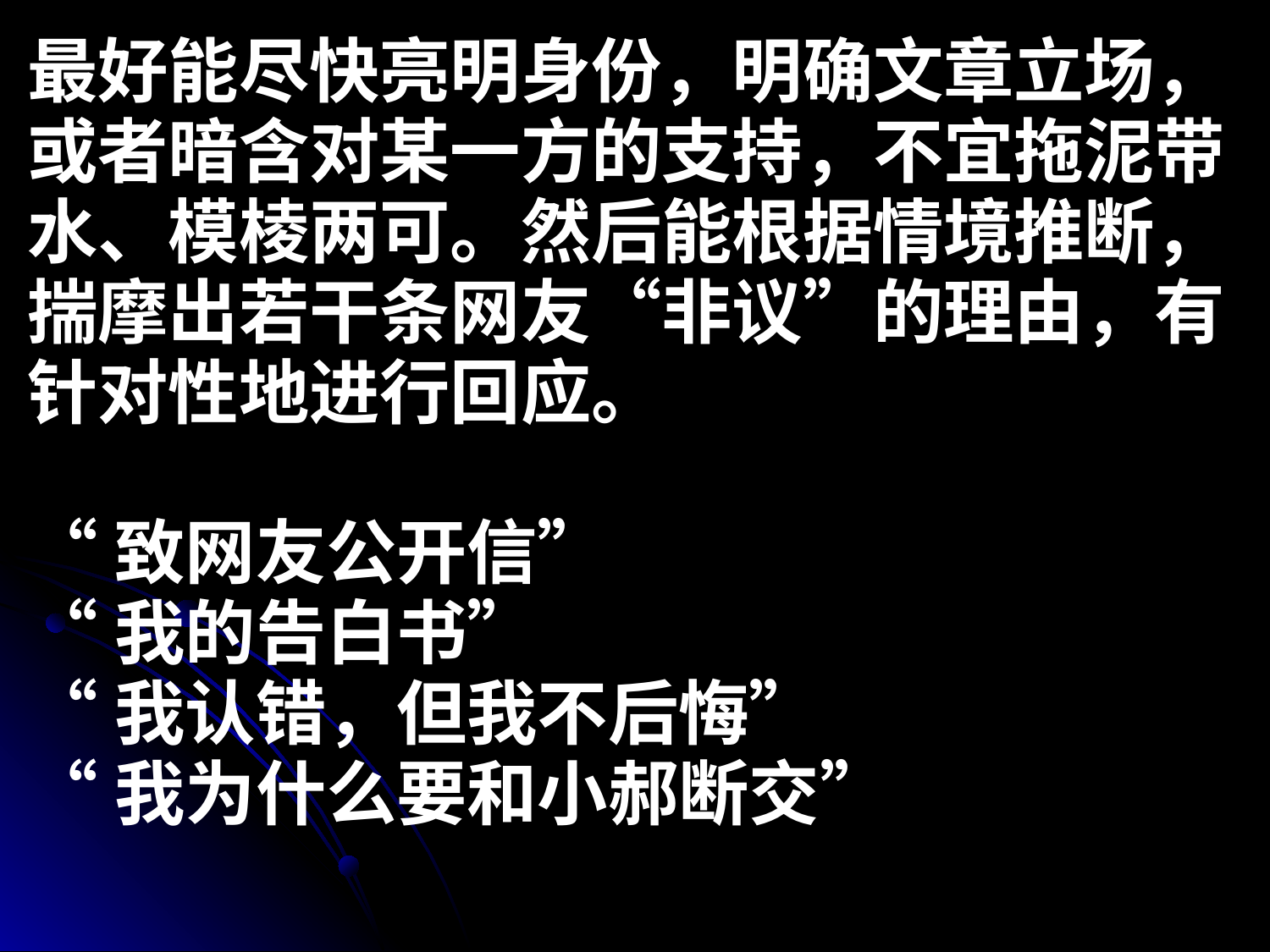

最好能尽快亮明身份，明确文章立场，或者暗含对某一方的支持，不宜拖泥带水、模棱两可。然后能根据情境推断，揣摩出若干条网友“非议”的理由，有针对性地进行回应。

“致网友公开信”
“我的告白书”
“我认错，但我不后悔”
“我为什么要和小郝断交”